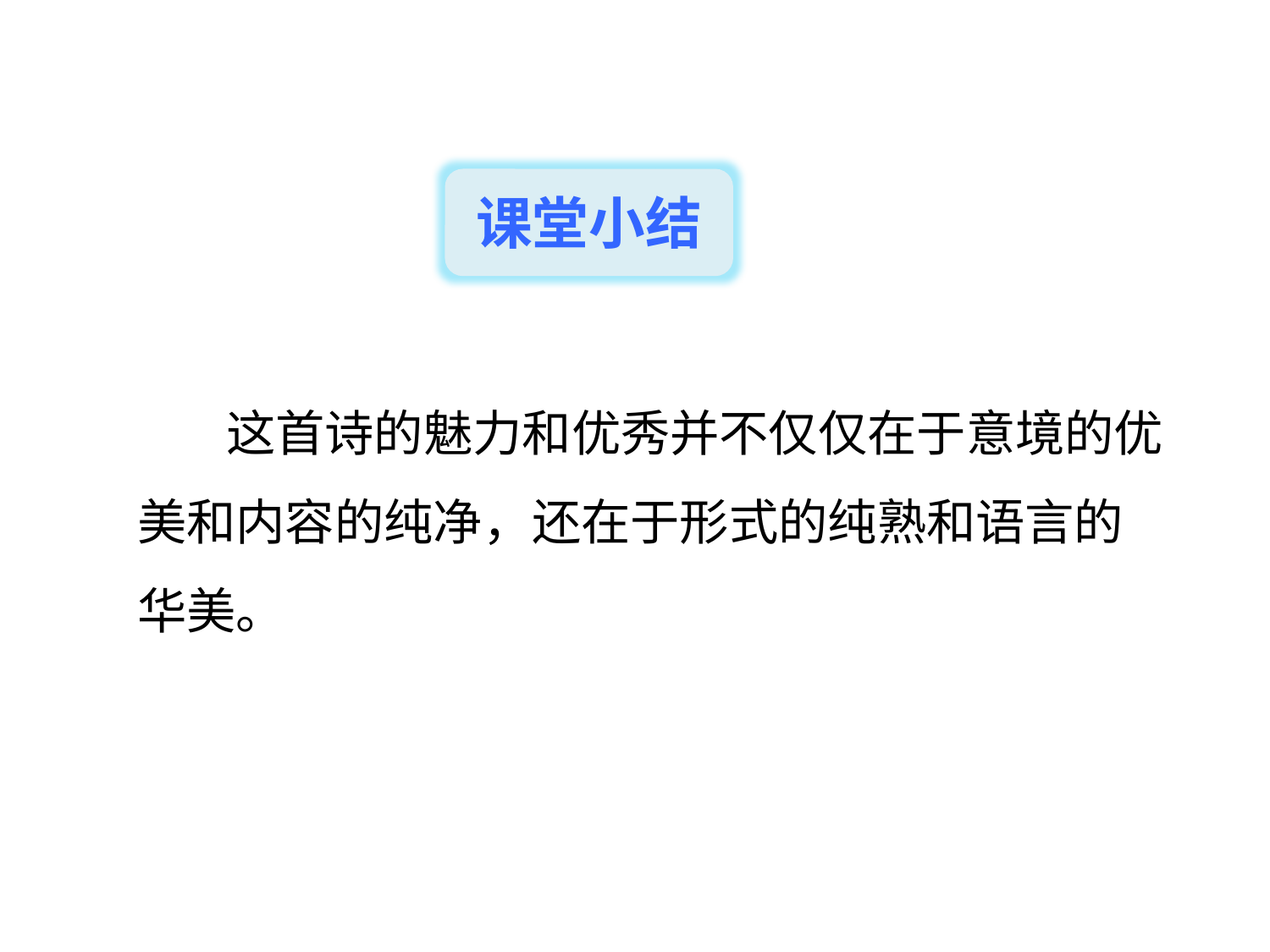

课堂小结
       这首诗的魅力和优秀并不仅仅在于意境的优美和内容的纯净，还在于形式的纯熟和语言的华美。